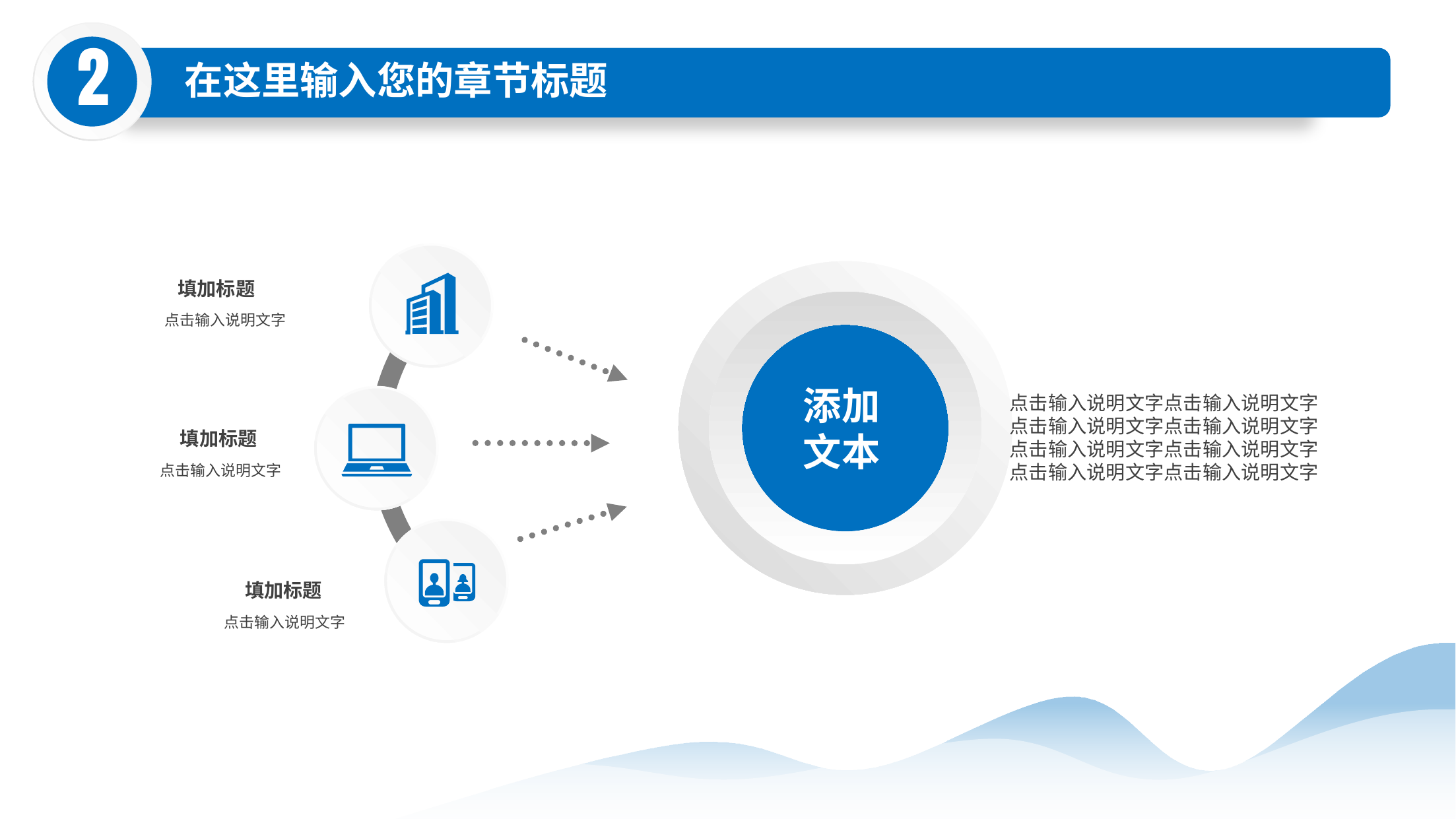

2
在这里输入您的章节标题

添加
文本

填加标题
点击输入说明文字

点击输入说明文字点击输入说明文字
点击输入说明文字点击输入说明文字
点击输入说明文字点击输入说明文字
点击输入说明文字点击输入说明文字

填加标题

点击输入说明文字

填加标题
点击输入说明文字